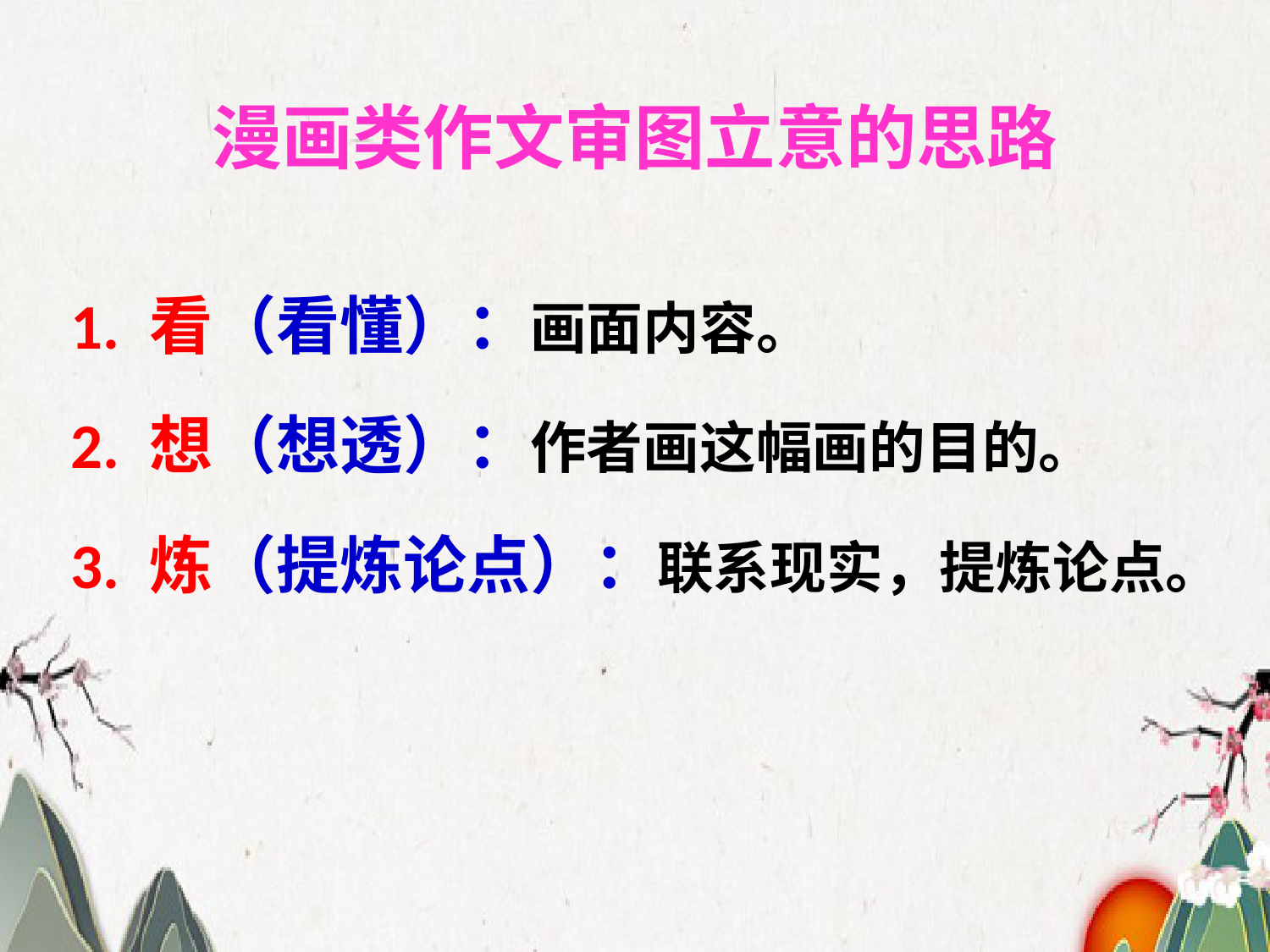

漫画类作文审图立意的思路
1. 看（看懂）：画面内容。
2. 想（想透）：作者画这幅画的目的。
3. 炼（提炼论点）：联系现实，提炼论点。